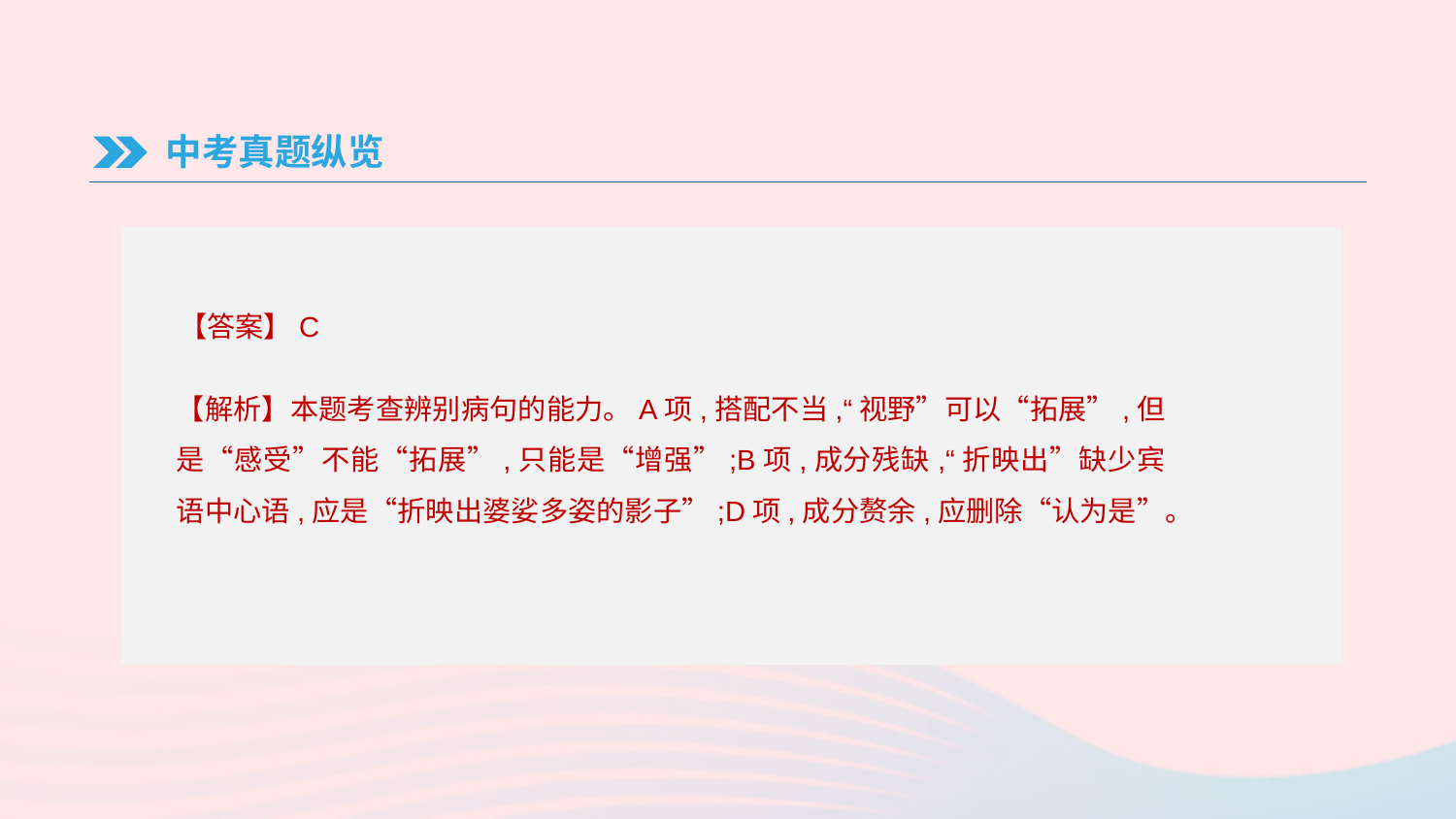

中考真题纵览

【答案】C

【解析】本题考查辨别病句的能力。A项,搭配不当,“视野”可以“拓展”,但是“感受”不能“拓展”,只能是“增强”;B项,成分残缺,“折映出”缺少宾语中心语,应是“折映出婆娑多姿的影子”;D项,成分赘余,应删除“认为是”。